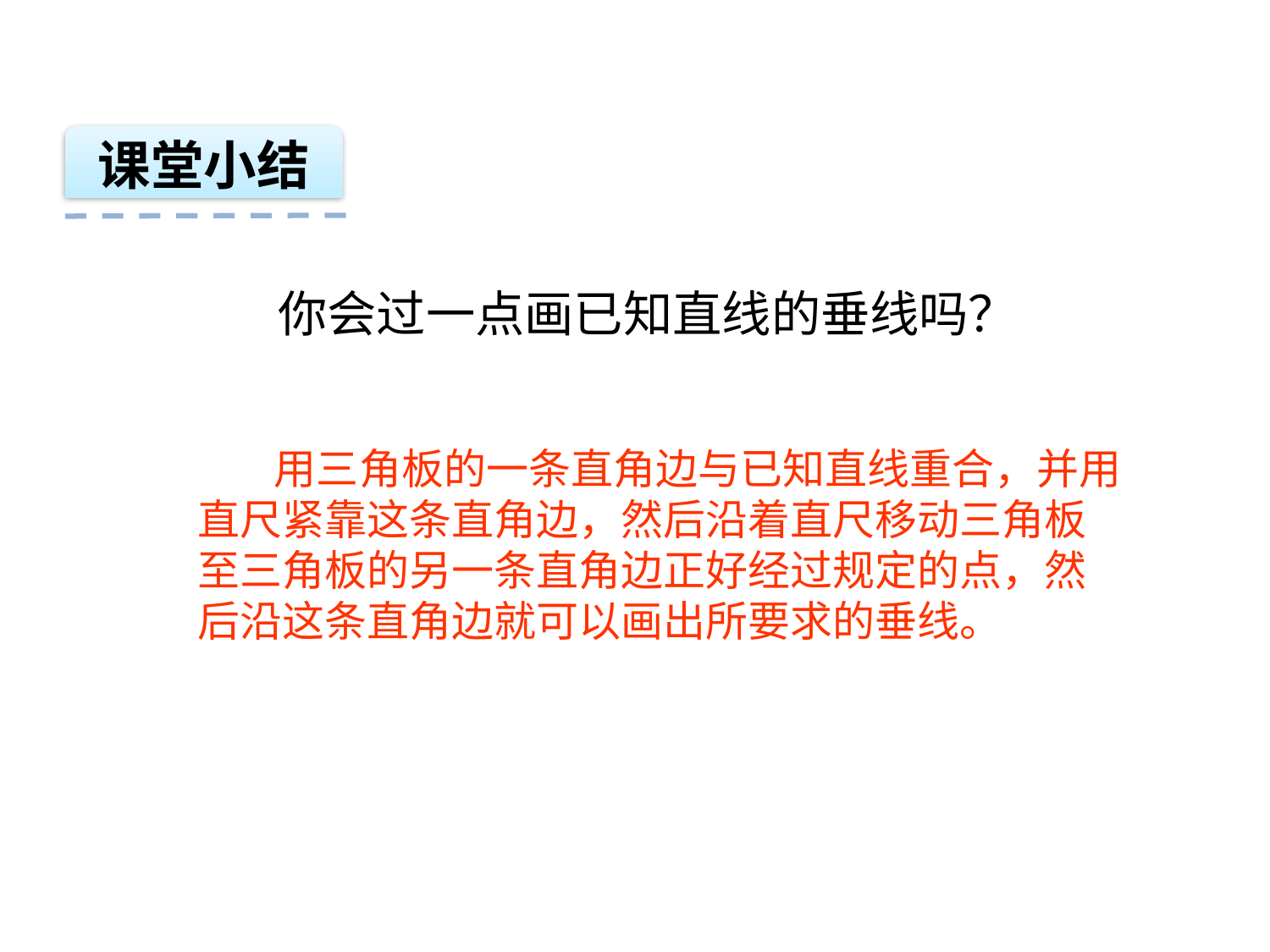

课堂小结
你会过一点画已知直线的垂线吗？
       用三角板的一条直角边与已知直线重合，并用直尺紧靠这条直角边，然后沿着直尺移动三角板至三角板的另一条直角边正好经过规定的点，然后沿这条直角边就可以画出所要求的垂线。